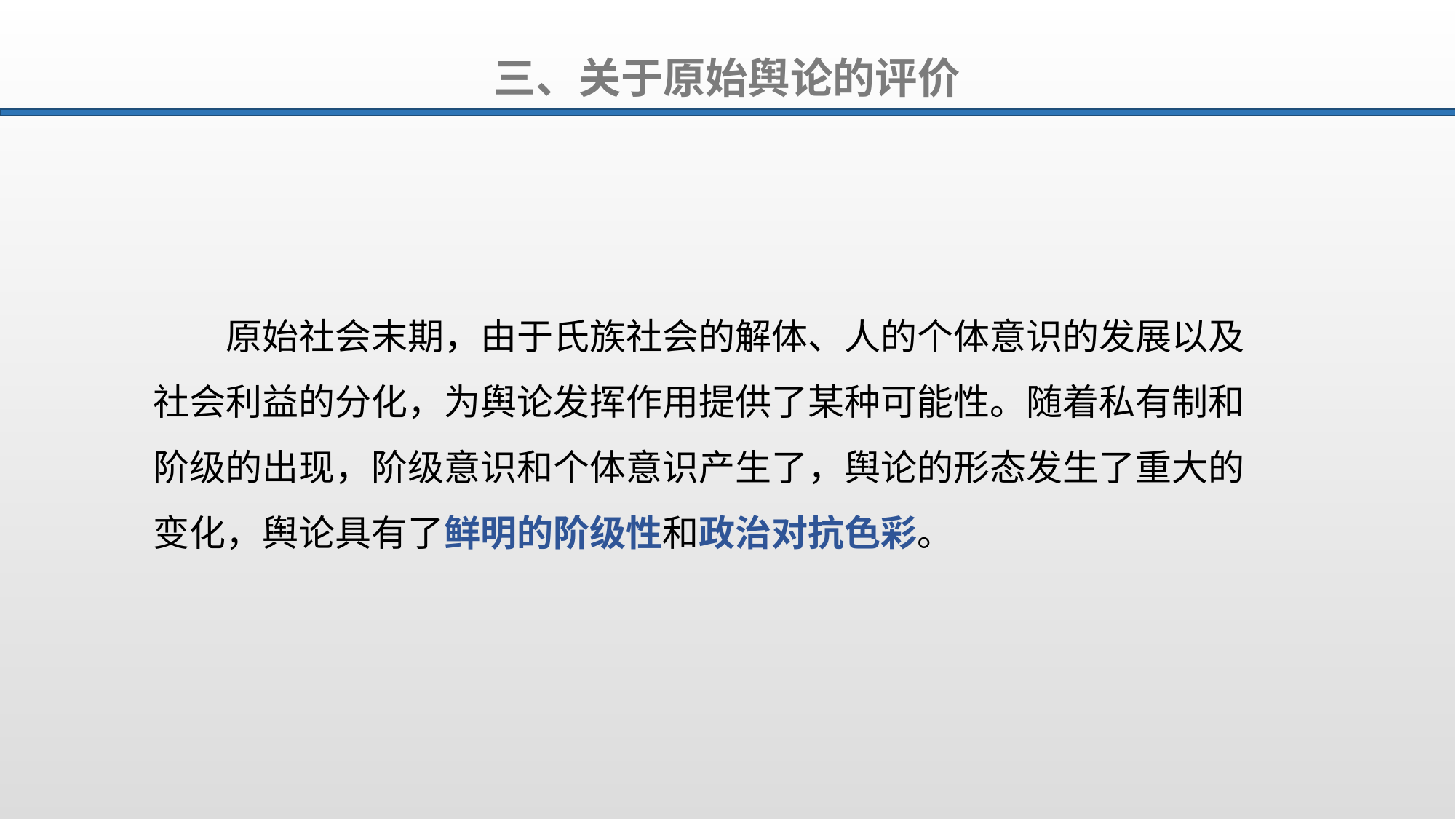

三、关于原始舆论的评价

原始社会末期，由于氏族社会的解体、人的个体意识的发展以及社会利益的分化，为舆论发挥作用提供了某种可能性。随着私有制和阶级的出现，阶级意识和个体意识产生了，舆论的形态发生了重大的变化，舆论具有了鲜明的阶级性和政治对抗色彩。